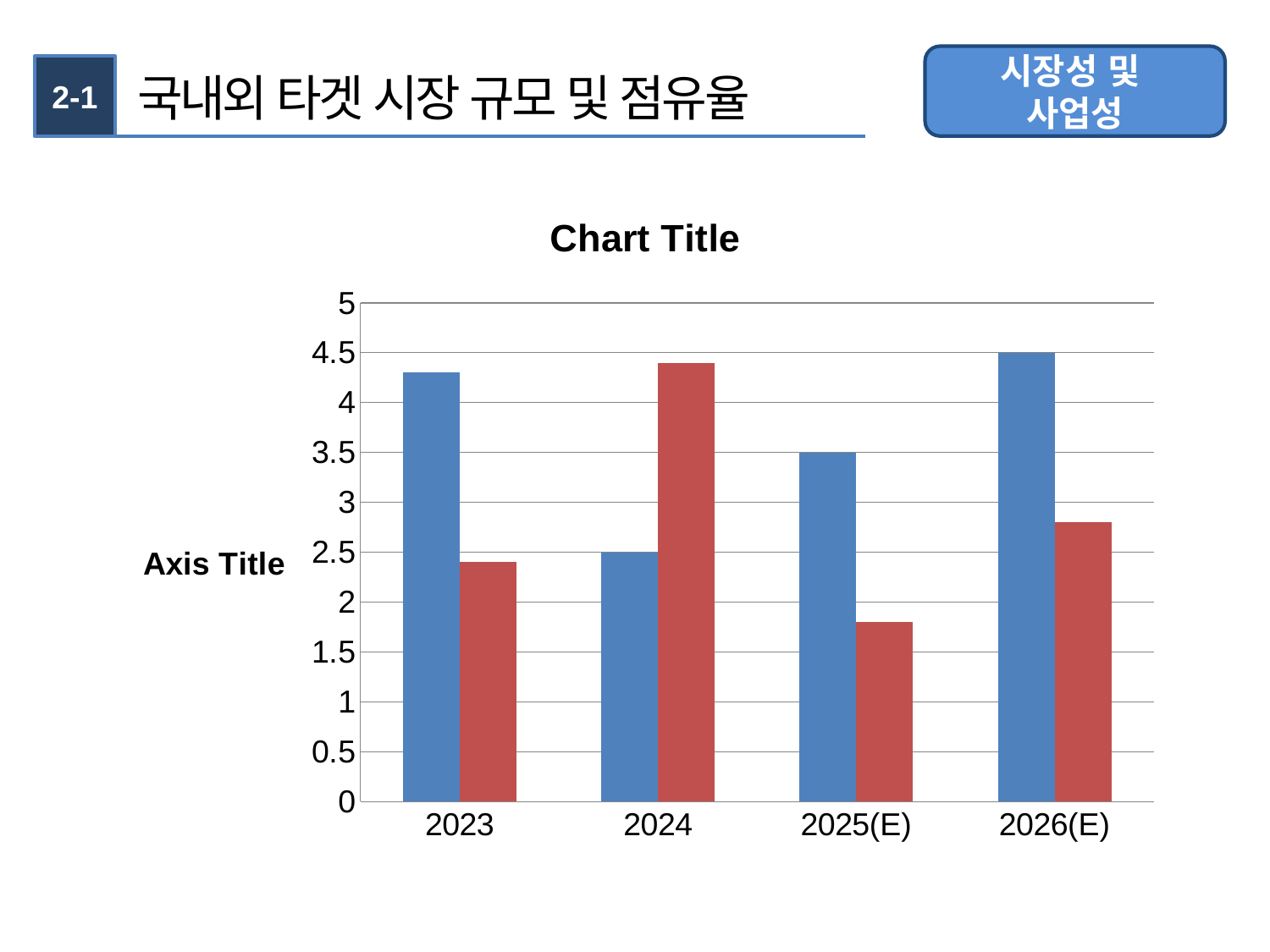

시장성 및
사업성
2-1
국내외 타겟 시장 규모 및 점유율

### Chart:

| Category | 국내 | 세계 |
|---|---|---|
| 2023 | 4.3 | 2.4 |
| 2024 | 2.5 | 4.4 |
| 2025(E) | 3.5 | 1.8 |
| 2026(E) | 4.5 | 2.8 |